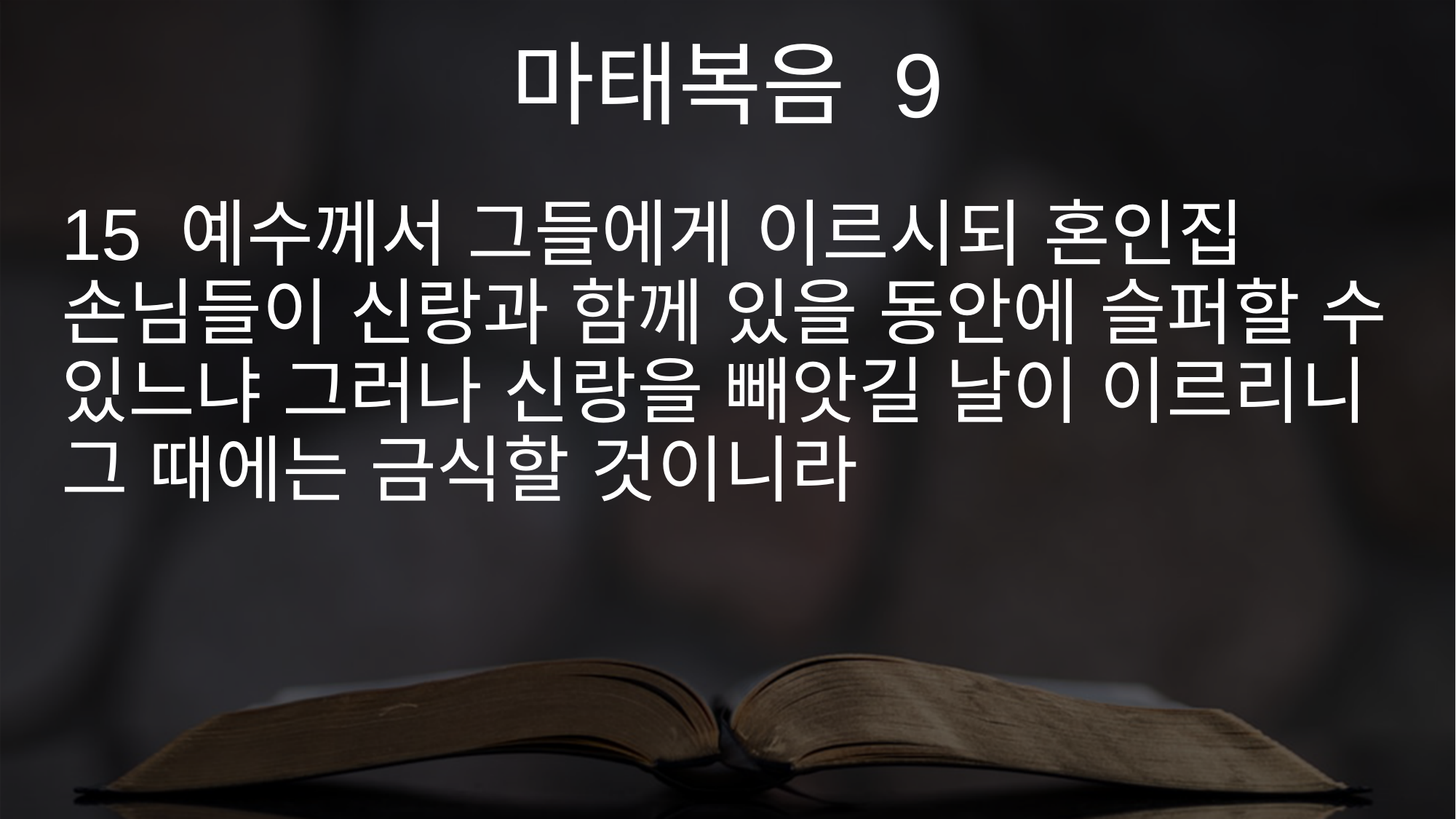

마태복음 9
15 예수께서 그들에게 이르시되 혼인집 손님들이 신랑과 함께 있을 동안에 슬퍼할 수 있느냐 그러나 신랑을 빼앗길 날이 이르리니 그 때에는 금식할 것이니라